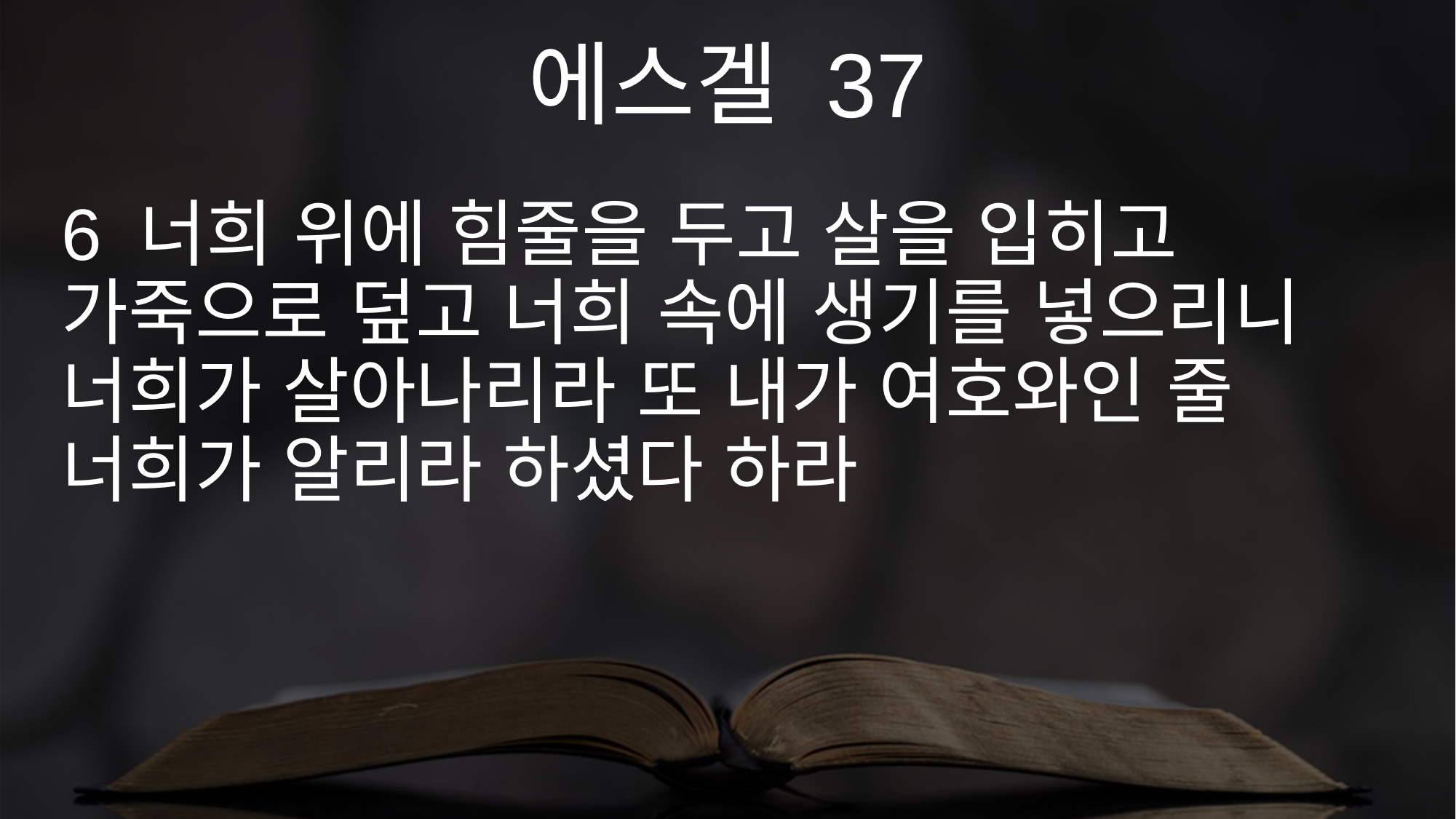

에스겔 37
6 너희 위에 힘줄을 두고 살을 입히고 가죽으로 덮고 너희 속에 생기를 넣으리니 너희가 살아나리라 또 내가 여호와인 줄 너희가 알리라 하셨다 하라